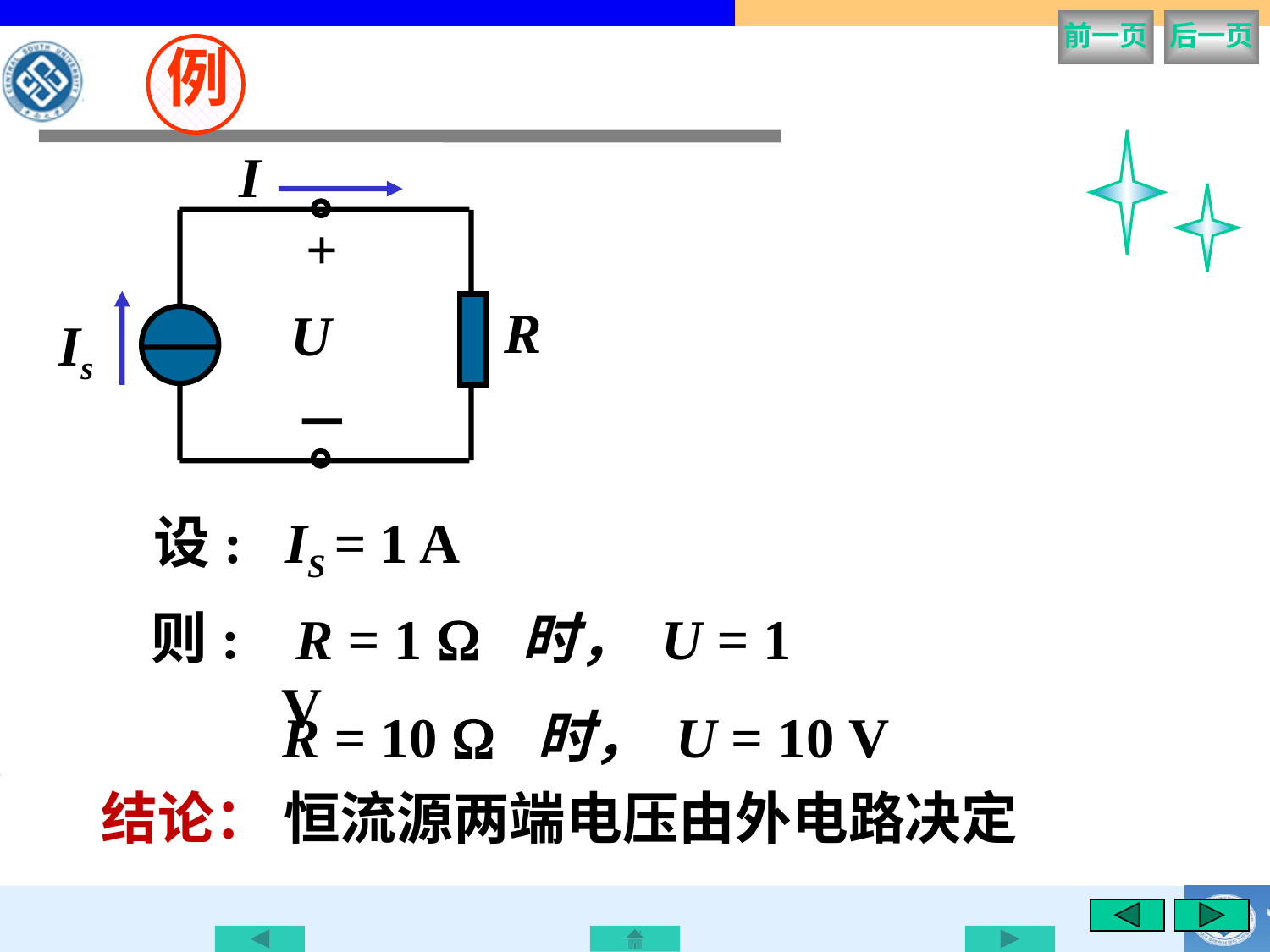

前一页
后一页
例

I

+

R

U

Is

－

设:   IS = 1 A
则:
 R = 1 Ω  时， U = 1 V
  R = 10 Ω  时， U = 10 V

结论： 恒流源两端电压由外电路决定